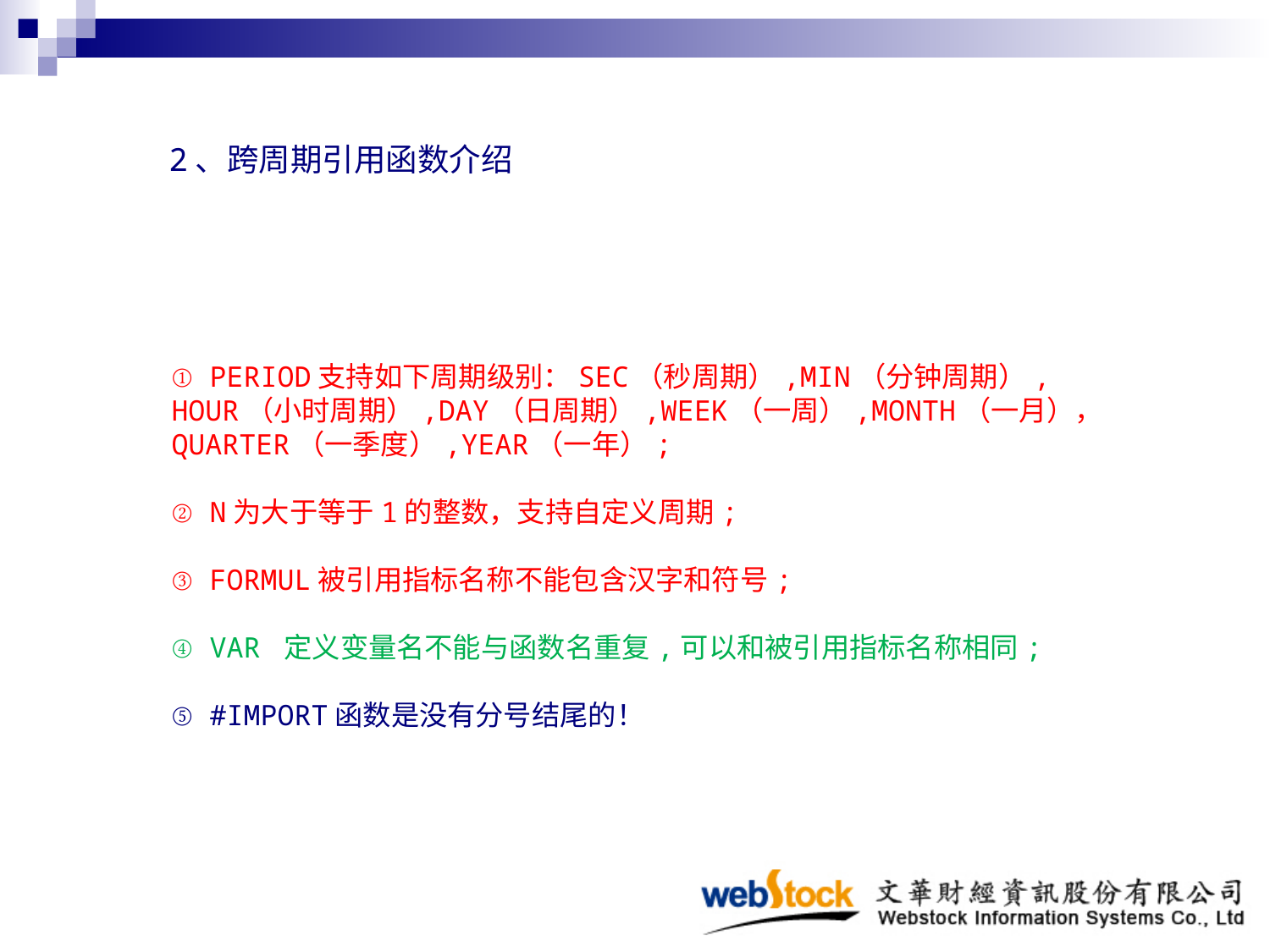

2、跨周期引用函数介绍
① PERIOD支持如下周期级别：SEC（秒周期）,MIN（分钟周期）,
HOUR（小时周期）,DAY（日周期）,WEEK（一周）,MONTH（一月），
QUARTER（一季度）,YEAR（一年）;

② N为大于等于1的整数，支持自定义周期;

③ FORMUL被引用指标名称不能包含汉字和符号;

④ VAR 定义变量名不能与函数名重复,可以和被引用指标名称相同;

⑤ #IMPORT函数是没有分号结尾的！